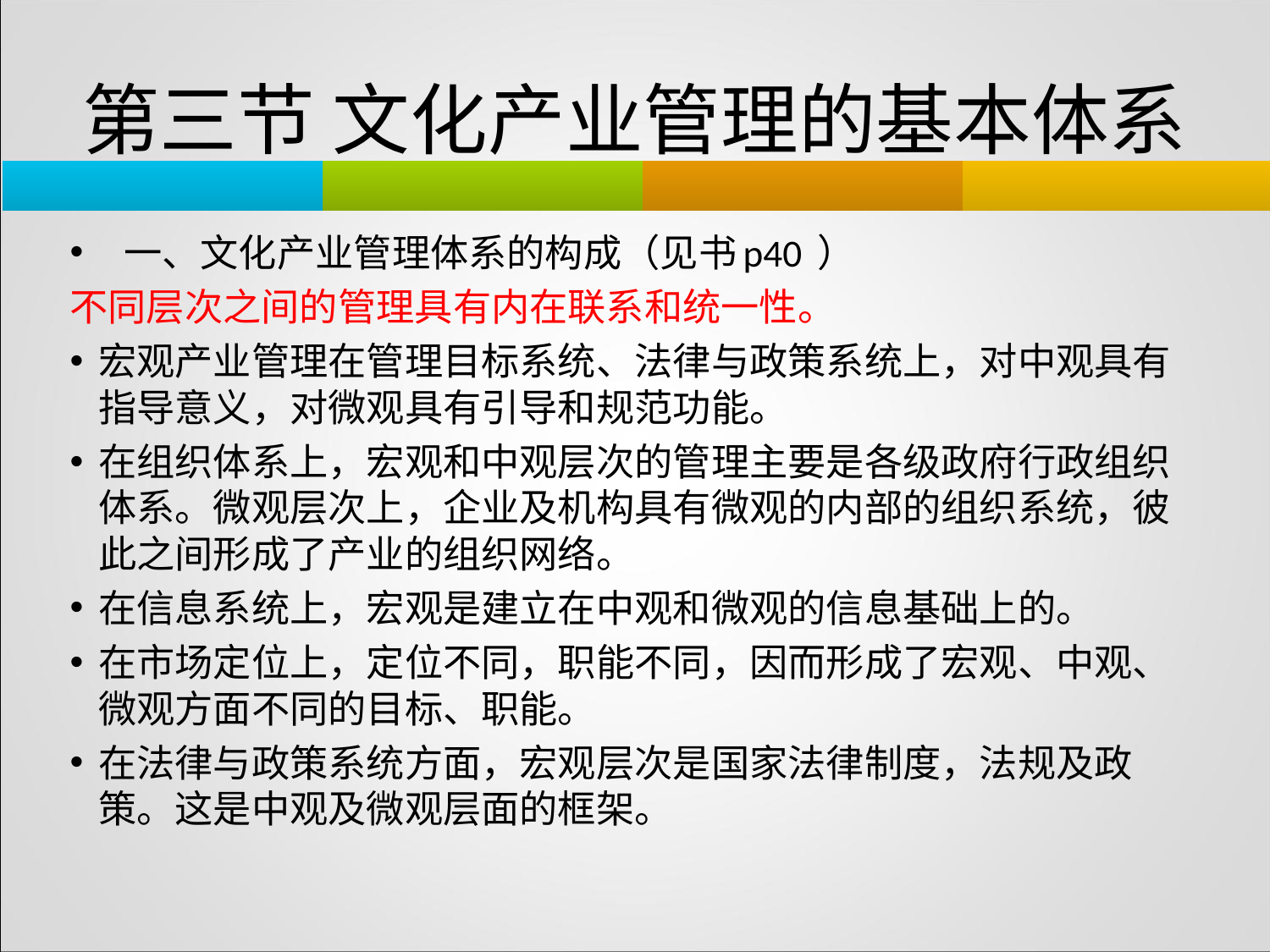

# 第三节 文化产业管理的基本体系

一、文化产业管理体系的构成（见书p40 ）
不同层次之间的管理具有内在联系和统一性。
宏观产业管理在管理目标系统、法律与政策系统上，对中观具有指导意义，对微观具有引导和规范功能。
在组织体系上，宏观和中观层次的管理主要是各级政府行政组织体系。微观层次上，企业及机构具有微观的内部的组织系统，彼此之间形成了产业的组织网络。
在信息系统上，宏观是建立在中观和微观的信息基础上的。
在市场定位上，定位不同，职能不同，因而形成了宏观、中观、微观方面不同的目标、职能。
在法律与政策系统方面，宏观层次是国家法律制度，法规及政策。这是中观及微观层面的框架。